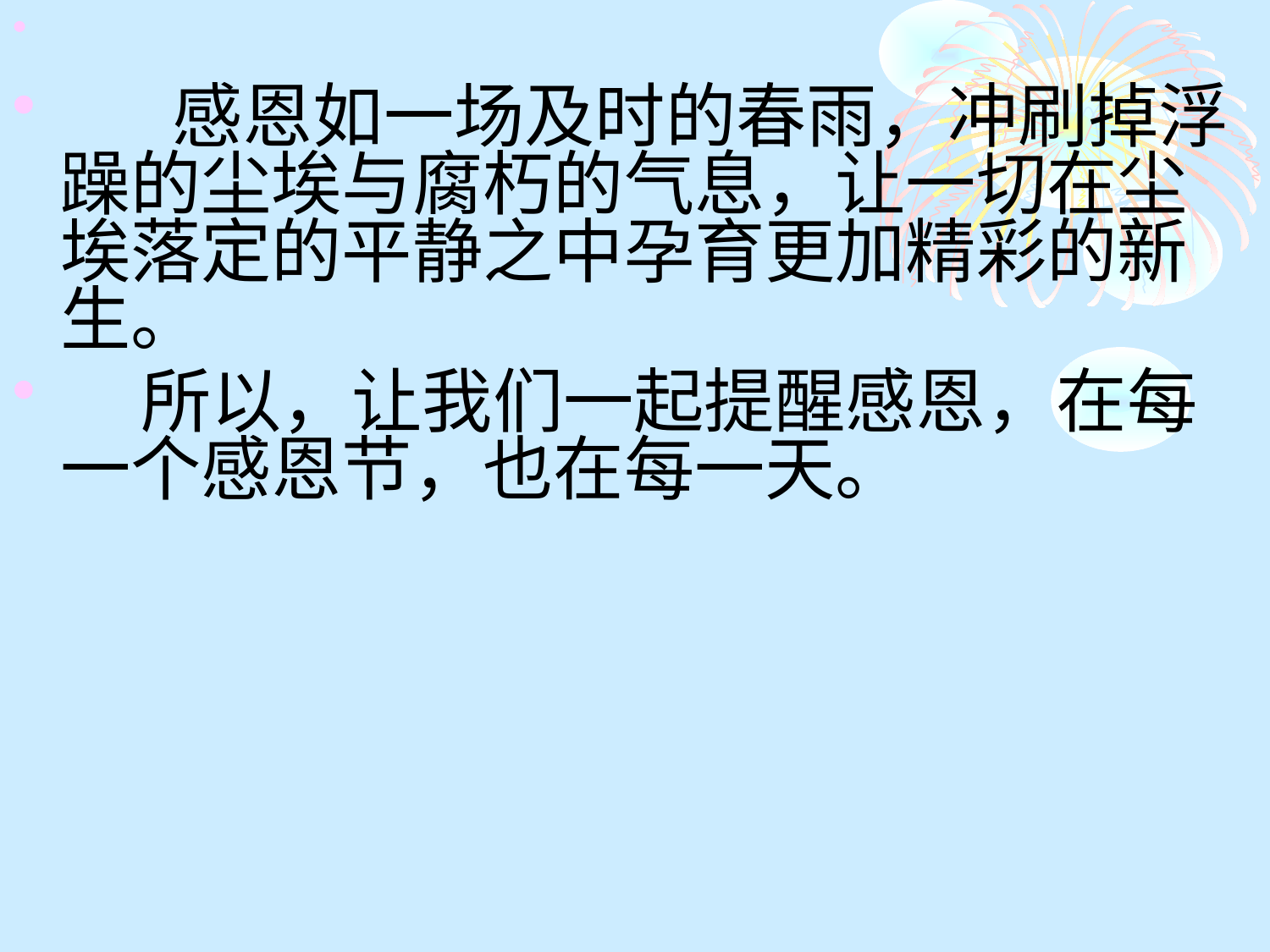

感恩如一场及时的春雨，冲刷掉浮躁的尘埃与腐朽的气息，让一切在尘埃落定的平静之中孕育更加精彩的新生。
    所以，让我们一起提醒感恩，在每一个感恩节，也在每一天。